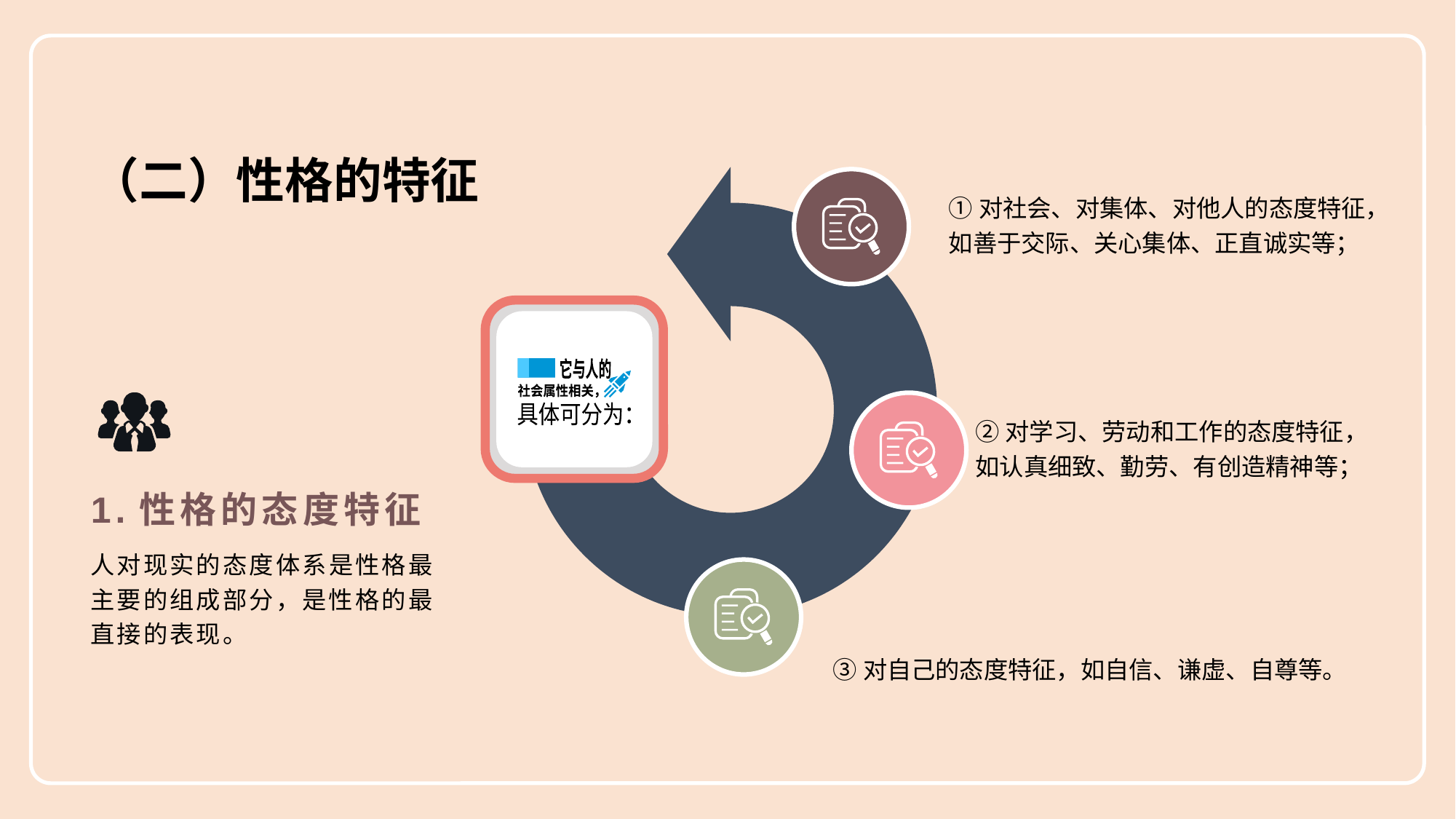

（二）性格的特征

①对社会、对集体、对他人的态度特征，如善于交际、关心集体、正直诚实等；

它与人的

社会属性相关，

②对学习、劳动和工作的态度特征，如认真细致、勤劳、有创造精神等；
具体可分为：

1.性格的态度特征
人对现实的态度体系是性格最主要的组成部分，是性格的最直接的表现。

③对自己的态度特征，如自信、谦虚、自尊等。